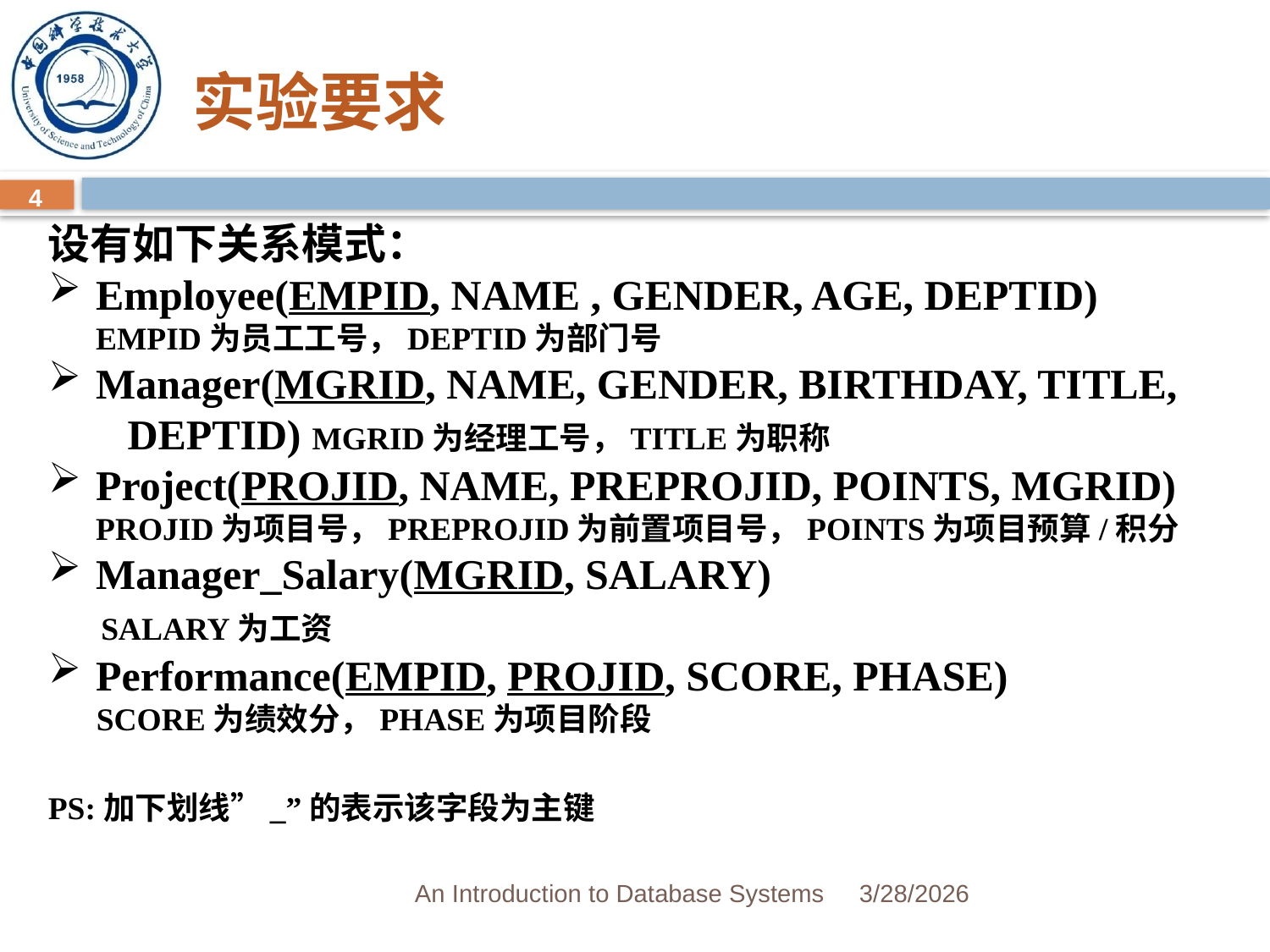

# 实验要求
4
设有如下关系模式：
Employee(EMPID, NAME , GENDER, AGE, DEPTID)  EMPID为员工工号，DEPTID为部门号
Manager(MGRID, NAME, GENDER, BIRTHDAY, TITLE,      DEPTID) MGRID为经理工号，TITLE为职称
Project(PROJID, NAME, PREPROJID, POINTS, MGRID) PROJID为项目号，PREPROJID为前置项目号，POINTS为项目预算/积分
Manager_Salary(MGRID, SALARY)
     SALARY为工资
Performance(EMPID, PROJID, SCORE, PHASE)
      SCORE为绩效分，PHASE为项目阶段

PS:加下划线”_”的表示该字段为主键
An Introduction to Database Systems
3/28/2026